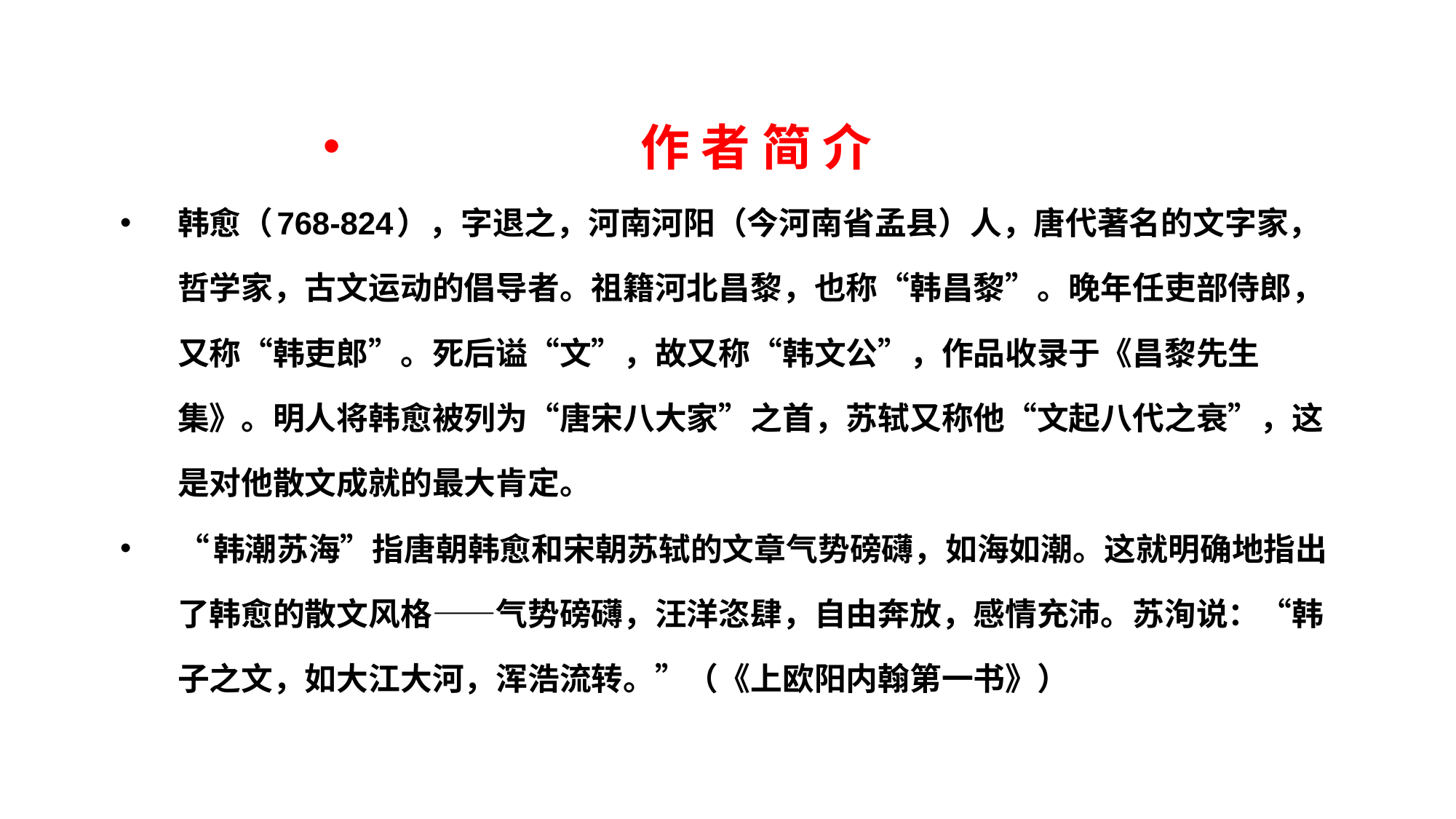

作 者 简 介
韩愈（768-824），字退之，河南河阳（今河南省孟县）人，唐代著名的文字家，哲学家，古文运动的倡导者。祖籍河北昌黎，也称“韩昌黎”。晚年任吏部侍郎，又称“韩吏郎”。死后谥“文”，故又称“韩文公”，作品收录于《昌黎先生集》。明人将韩愈被列为“唐宋八大家”之首，苏轼又称他“文起八代之衰”，这是对他散文成就的最大肯定。
“韩潮苏海”指唐朝韩愈和宋朝苏轼的文章气势磅礴，如海如潮。这就明确地指出了韩愈的散文风格——气势磅礴，汪洋恣肆，自由奔放，感情充沛。苏洵说：“韩子之文，如大江大河，浑浩流转。”（《上欧阳内翰第一书》）